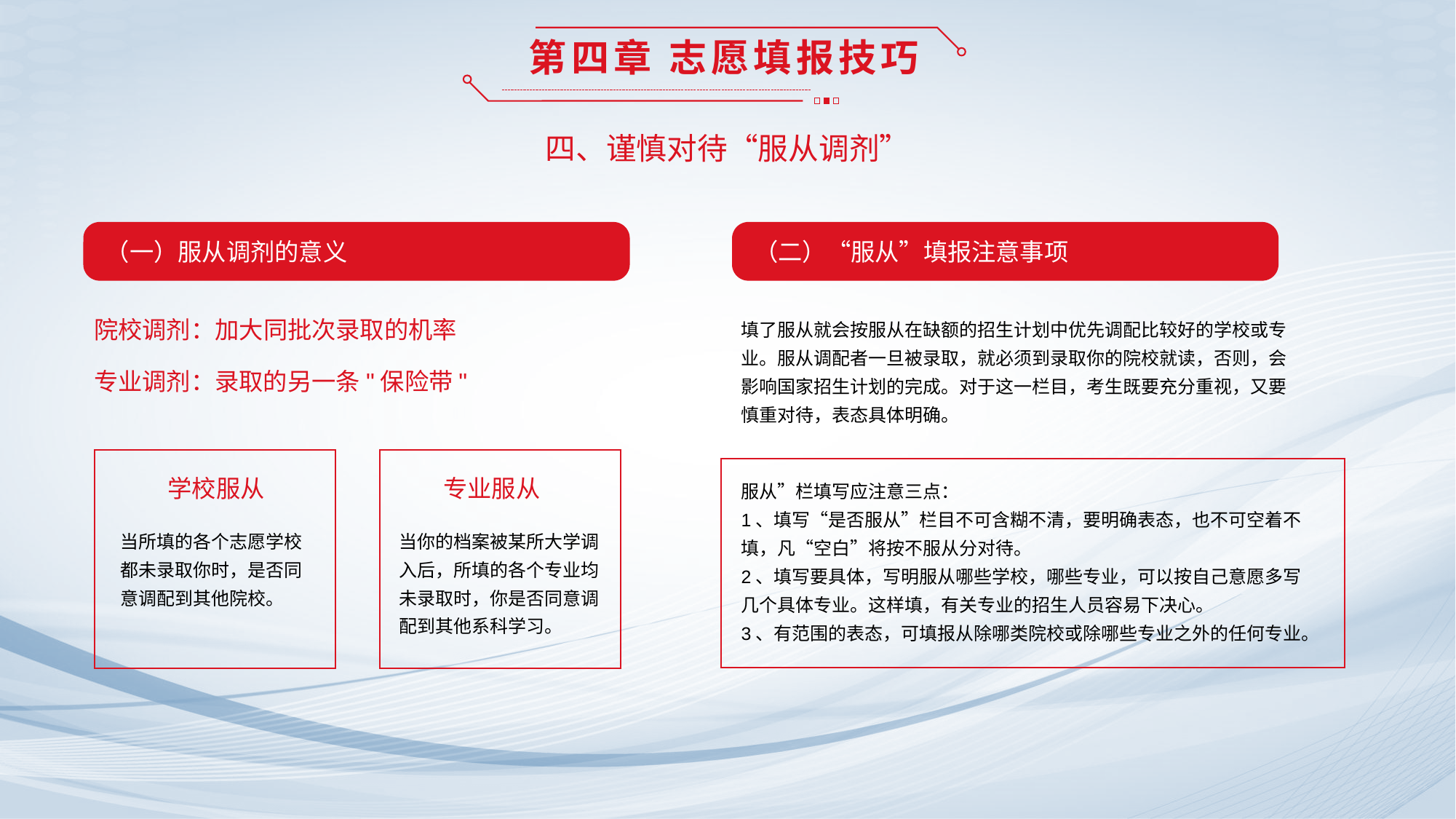

第四章 志愿填报技巧

四、谨慎对待“服从调剂”

（一）服从调剂的意义
（二）“服从”填报注意事项
填了服从就会按服从在缺额的招生计划中优先调配比较好的学校或专业。服从调配者一旦被录取，就必须到录取你的院校就读，否则，会影响国家招生计划的完成。对于这一栏目，考生既要充分重视，又要慎重对待，表态具体明确。
院校调剂：加大同批次录取的机率
专业调剂：录取的另一条"保险带"

学校服从
专业服从
服从”栏填写应注意三点：
1、填写“是否服从”栏目不可含糊不清，要明确表态，也不可空着不填，凡“空白”将按不服从分对待。
2、填写要具体，写明服从哪些学校，哪些专业，可以按自己意愿多写几个具体专业。这样填，有关专业的招生人员容易下决心。
3、有范围的表态，可填报从除哪类院校或除哪些专业之外的任何专业。
当所填的各个志愿学校都未录取你时，是否同意调配到其他院校。
当你的档案被某所大学调入后，所填的各个专业均未录取时，你是否同意调配到其他系科学习。